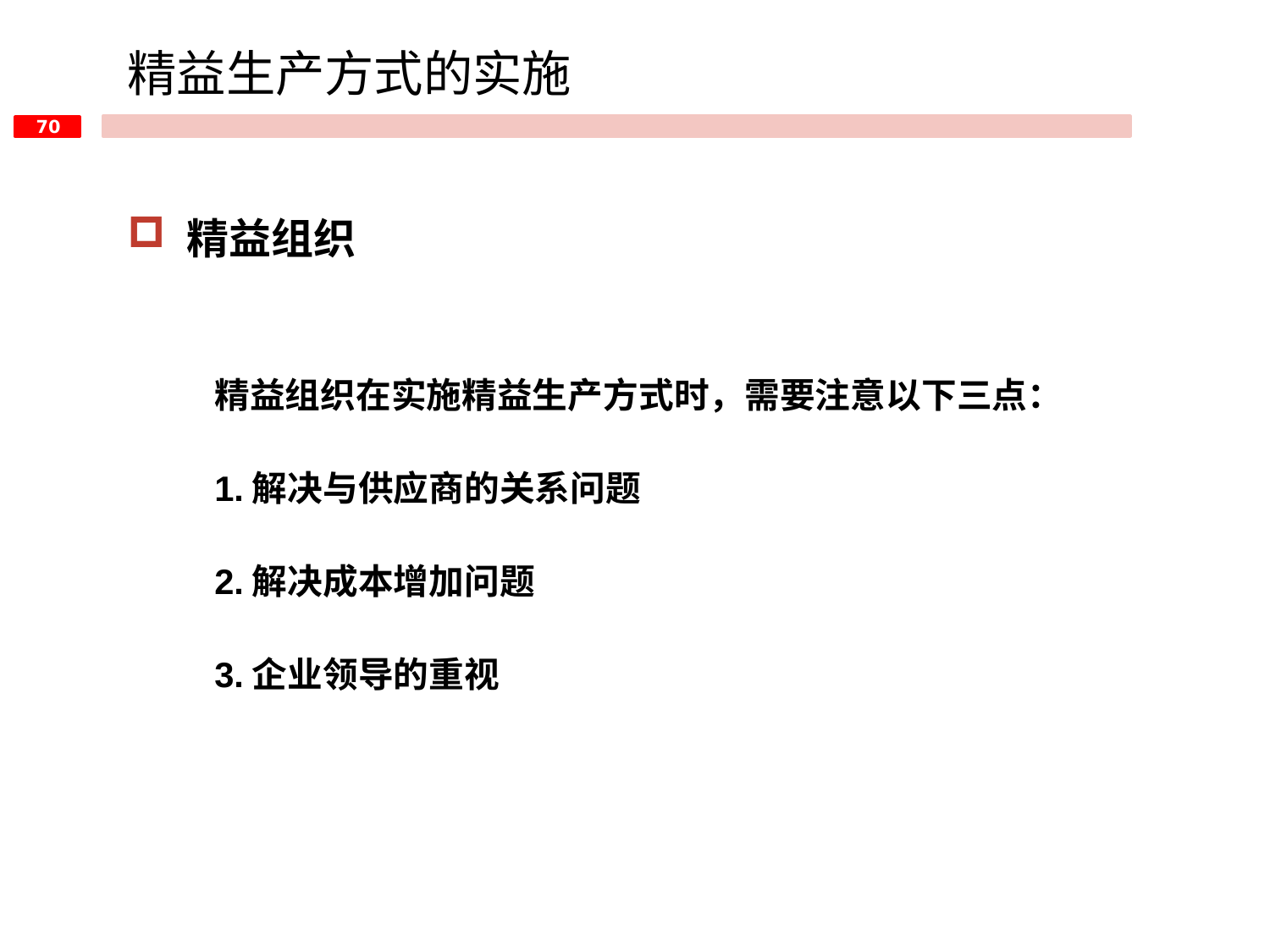

精益生产方式的实施
70
 精益组织
精益组织在实施精益生产方式时，需要注意以下三点：
1.解决与供应商的关系问题
2.解决成本增加问题
3.企业领导的重视